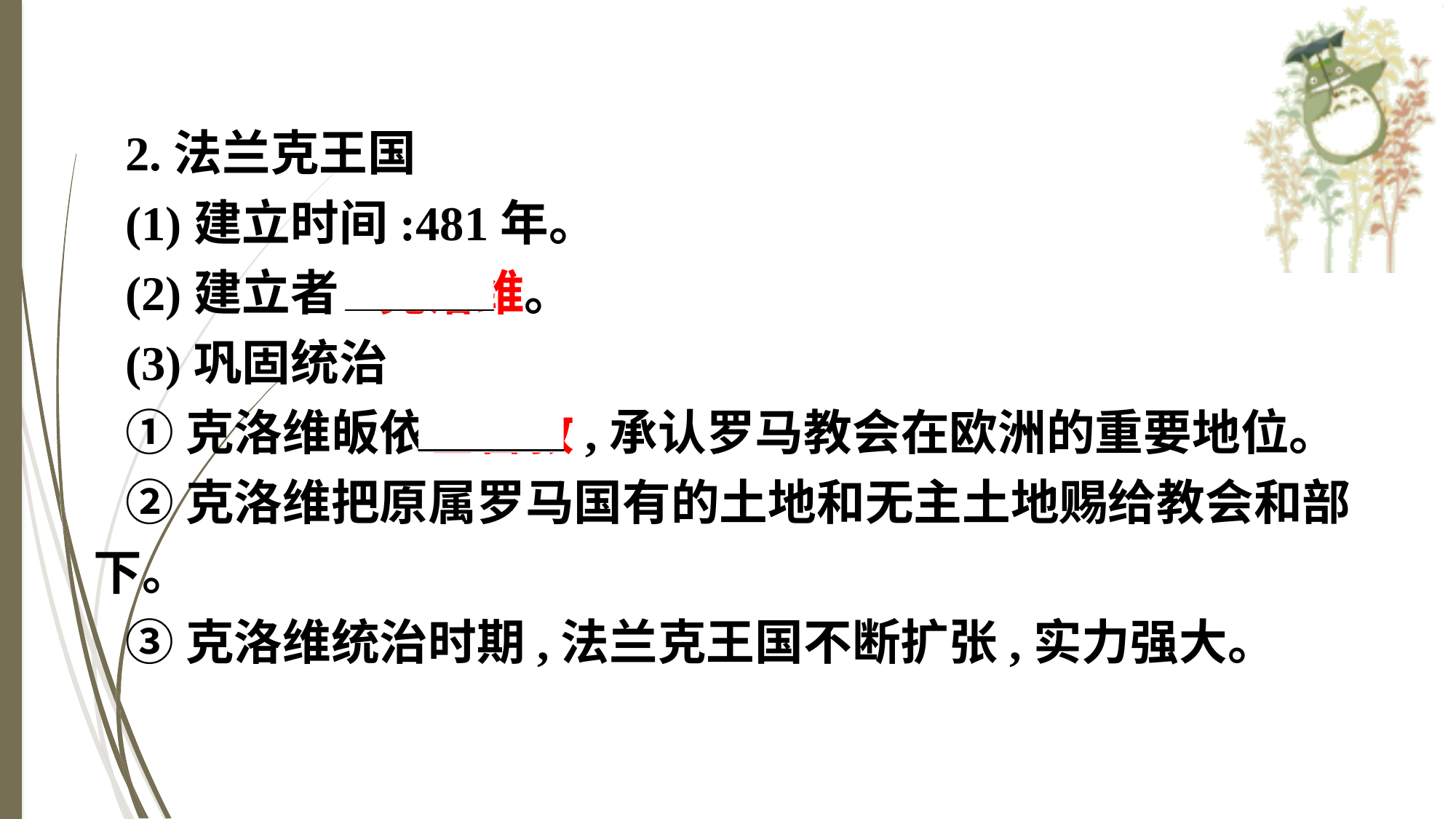

2.法兰克王国
(1)建立时间:481年。
(2)建立者:克洛维。
(3)巩固统治
①克洛维皈依基督教,承认罗马教会在欧洲的重要地位。
②克洛维把原属罗马国有的土地和无主土地赐给教会和部下。
③克洛维统治时期,法兰克王国不断扩张,实力强大。